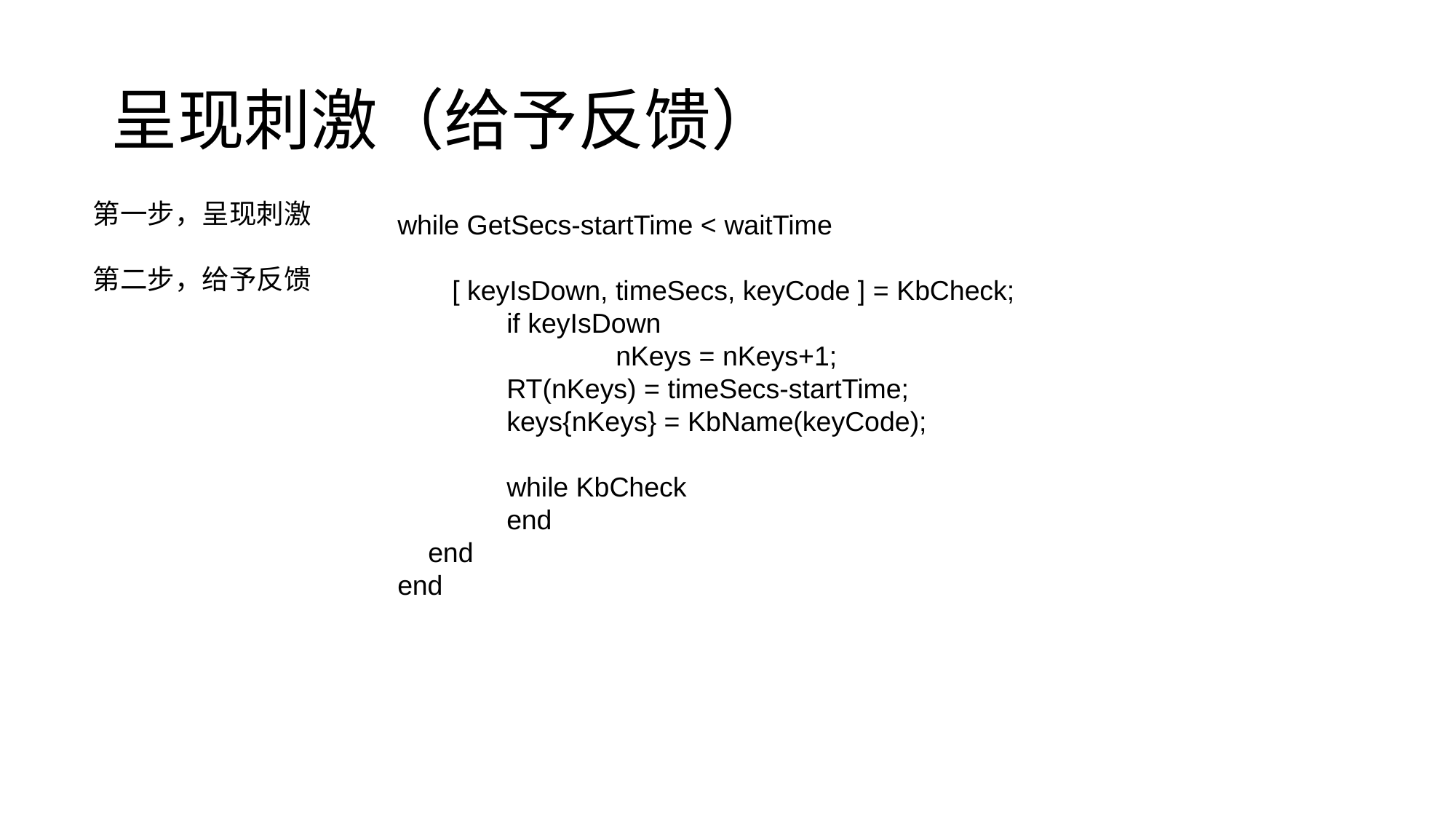

# 呈现刺激（给予反馈）
第一步，呈现刺激

第二步，给予反馈
while GetSecs-startTime < waitTime

[ keyIsDown, timeSecs, keyCode ] = KbCheck;
	if keyIsDown
		nKeys = nKeys+1;
        	RT(nKeys) = timeSecs-startTime;
        	keys{nKeys} = KbName(keyCode);

	while KbCheck
	end
    end
end